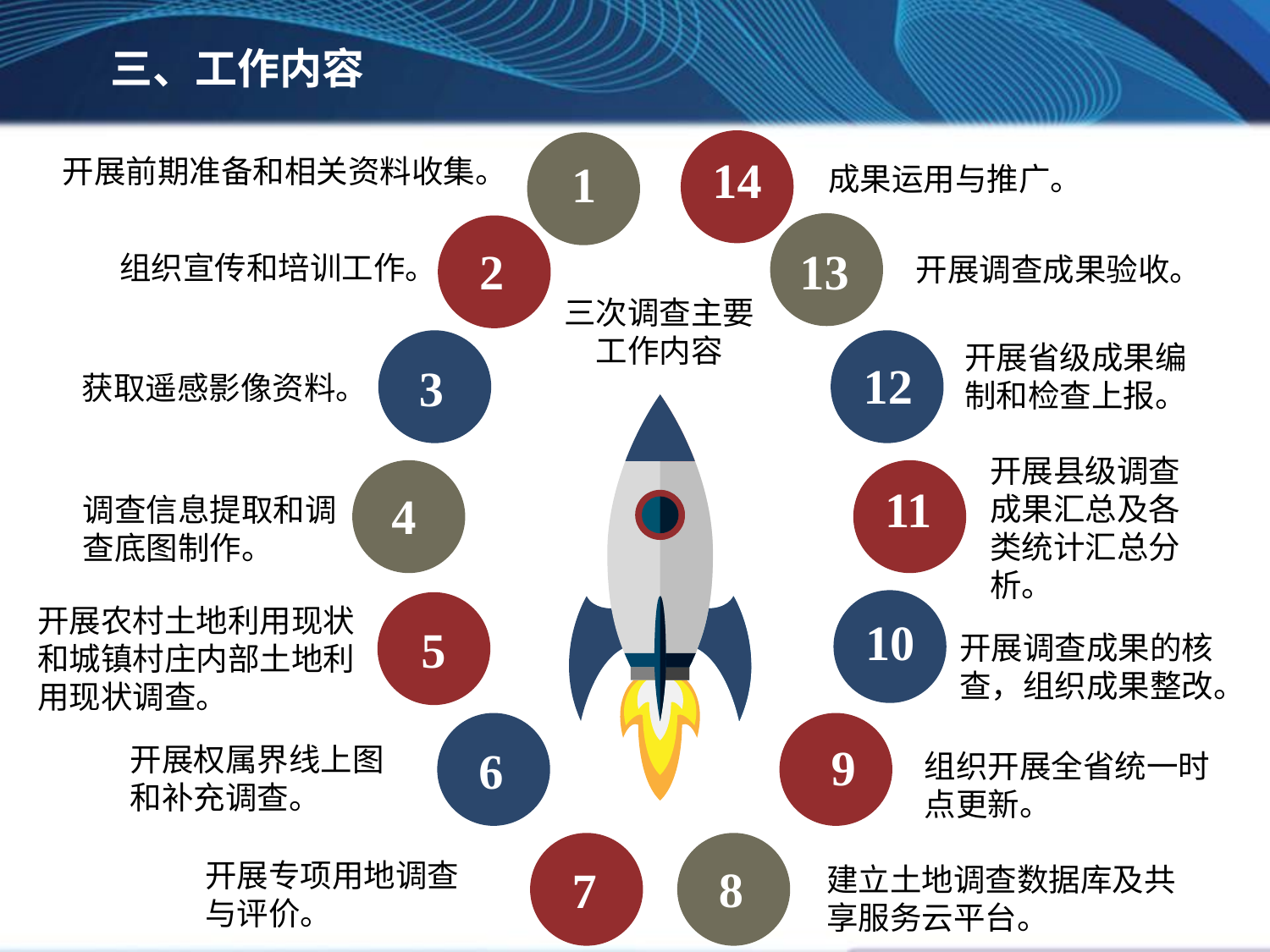

三、工作内容

14

1
开展前期准备和相关资料收集。
成果运用与推广。

13

2
组织宣传和培训工作。
开展调查成果验收。
三次调查主要工作内容

3

12
开展省级成果编制和检查上报。
获取遥感影像资料。

开展县级调查成果汇总及各类统计汇总分析。

4

11
调查信息提取和调查底图制作。

10

5
开展农村土地利用现状和城镇村庄内部土地利用现状调查。
开展调查成果的核查，组织成果整改。

6

9
开展权属界线上图和补充调查。
组织开展全省统一时点更新。

7

8
开展专项用地调查与评价。
建立土地调查数据库及共享服务云平台。